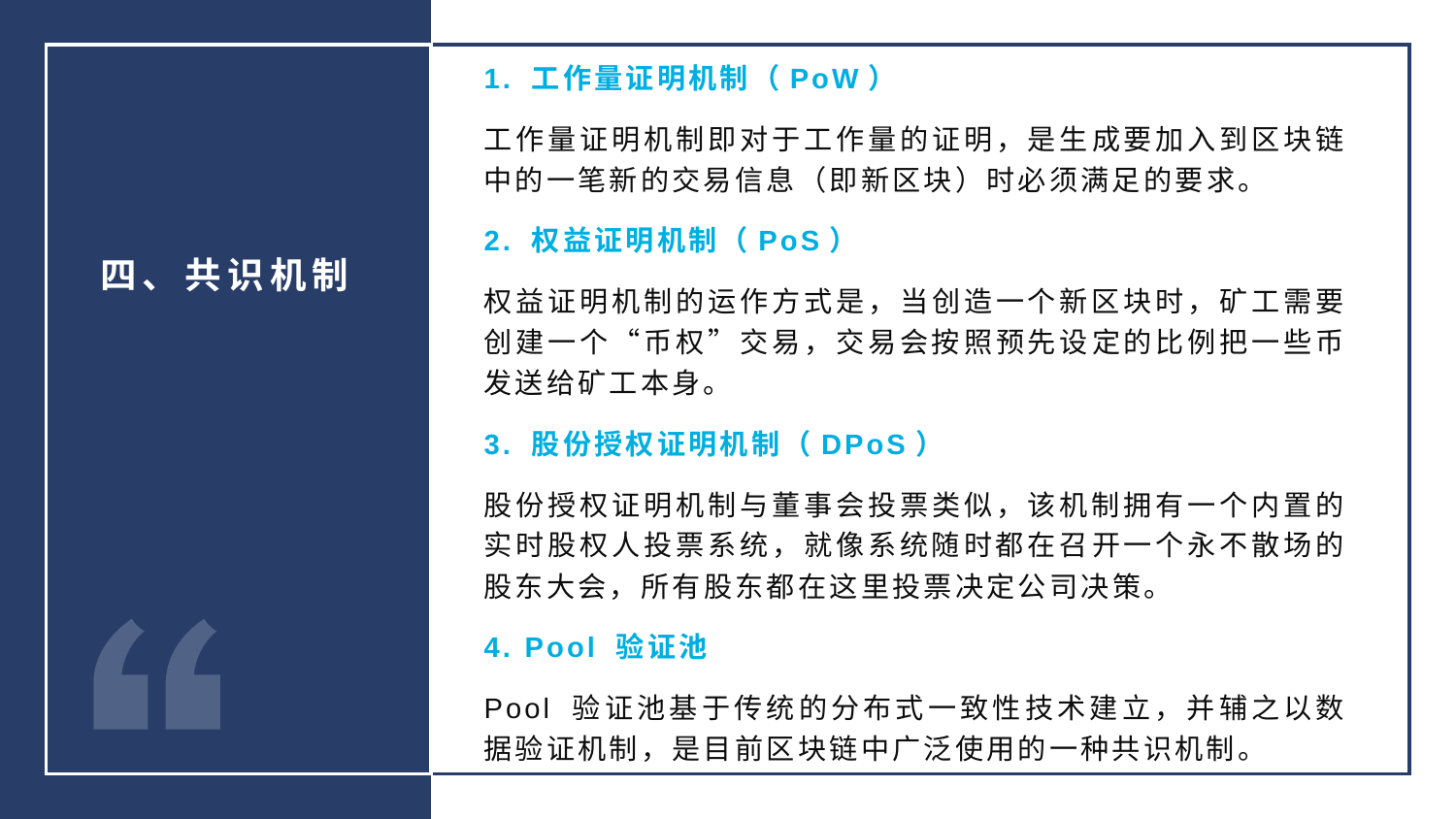

1. 工作量证明机制（PoW）
工作量证明机制即对于工作量的证明，是生成要加入到区块链中的一笔新的交易信息（即新区块）时必须满足的要求。
2. 权益证明机制（PoS）
权益证明机制的运作方式是，当创造一个新区块时，矿工需要创建一个“币权”交易，交易会按照预先设定的比例把一些币发送给矿工本身。
3. 股份授权证明机制（DPoS）
股份授权证明机制与董事会投票类似，该机制拥有一个内置的实时股权人投票系统，就像系统随时都在召开一个永不散场的股东大会，所有股东都在这里投票决定公司决策。
4. Pool 验证池
Pool 验证池基于传统的分布式一致性技术建立，并辅之以数据验证机制，是目前区块链中广泛使用的一种共识机制。

四、共识机制